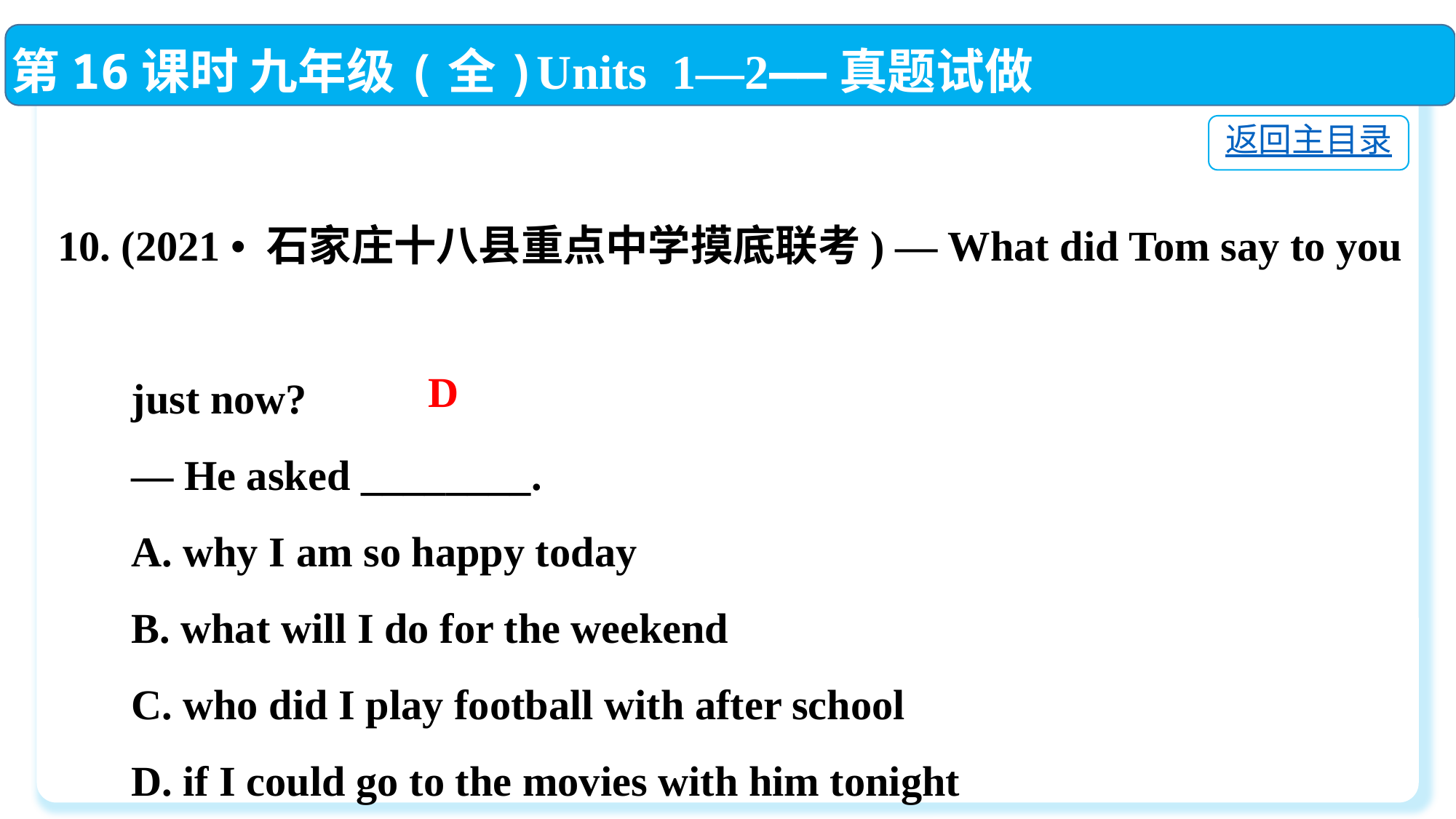

第16课时 九年级(全)Units  1—2——真题试做

返回主目录
10. (2021 • 石家庄十八县重点中学摸底联考) — What did Tom say to you
       just now?
       — He asked ________.
       A. why I am so happy today
       B. what will I do for the weekend
       C. who did I play football with after school
       D. if I could go to the movies with him tonight
D